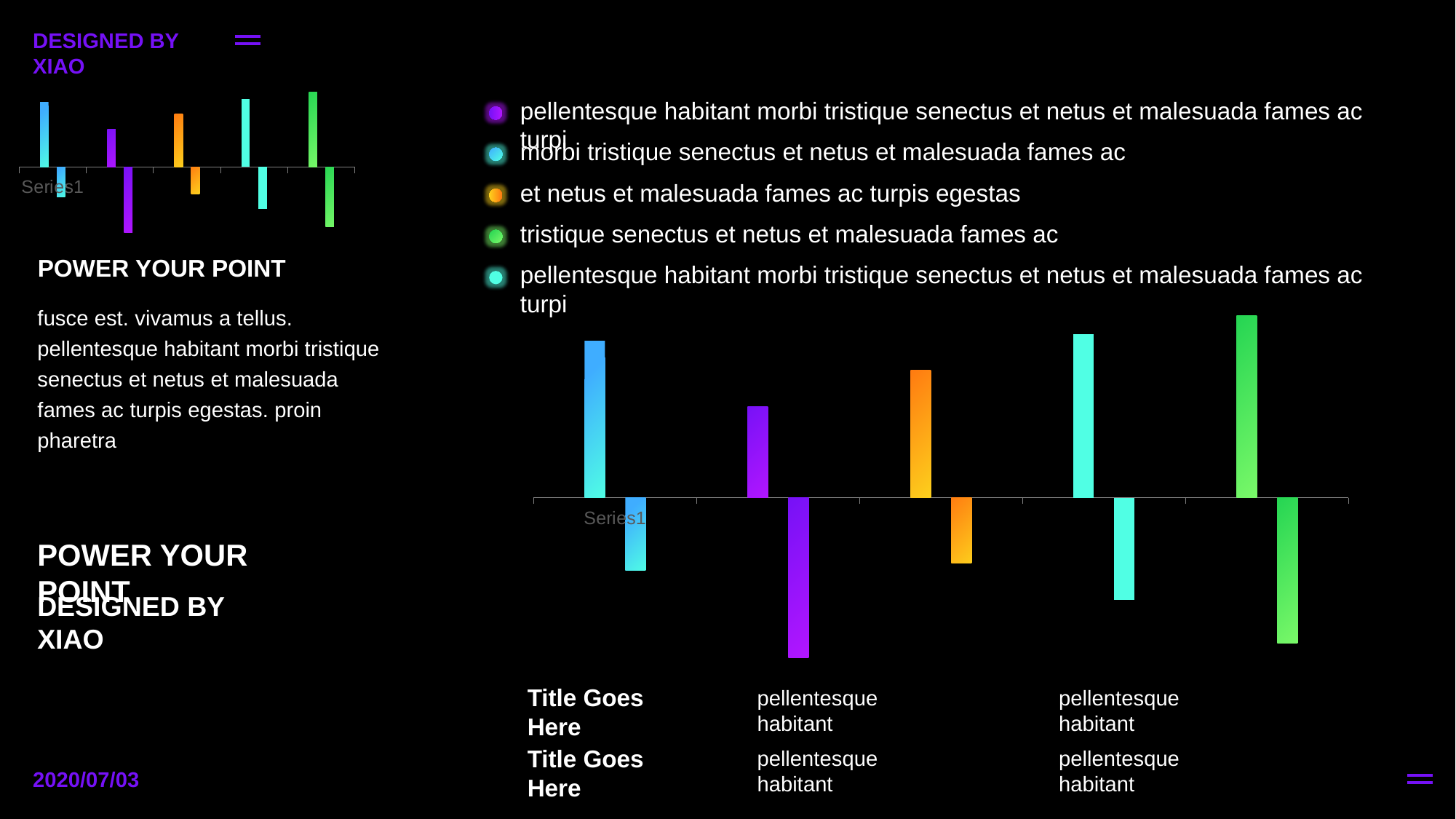

DESIGNED BY XIAO

### Chart

| Category | 系列 1 | 系列 2 |
|---|---|---|
|  | 4.3 | -2.0 |
|  | 2.5 | -4.4 |
|  | 3.5 | -1.8 |
|  | 4.5 | -2.8 |
|  | 5.0 | -4.0 |
pellentesque habitant morbi tristique senectus et netus et malesuada fames ac turpi

morbi tristique senectus et netus et malesuada fames ac

et netus et malesuada fames ac turpis egestas

tristique senectus et netus et malesuada fames ac

POWER YOUR POINT
pellentesque habitant morbi tristique senectus et netus et malesuada fames ac turpi

### Chart

| Category | 系列 1 | 系列 2 |
|---|---|---|
|  | 4.3 | -2.0 |
|  | 2.5 | -4.4 |
|  | 3.5 | -1.8 |
|  | 4.5 | -2.8 |
|  | 5.0 | -4.0 |
fusce est. vivamus a tellus. pellentesque habitant morbi tristique senectus et netus et malesuada fames ac turpis egestas. proin pharetra
POWER YOUR POINT
DESIGNED BY XIAO
Title Goes Here
pellentesque      habitant
pellentesque      habitant
Title Goes Here
pellentesque      habitant
pellentesque      habitant
2020/07/03